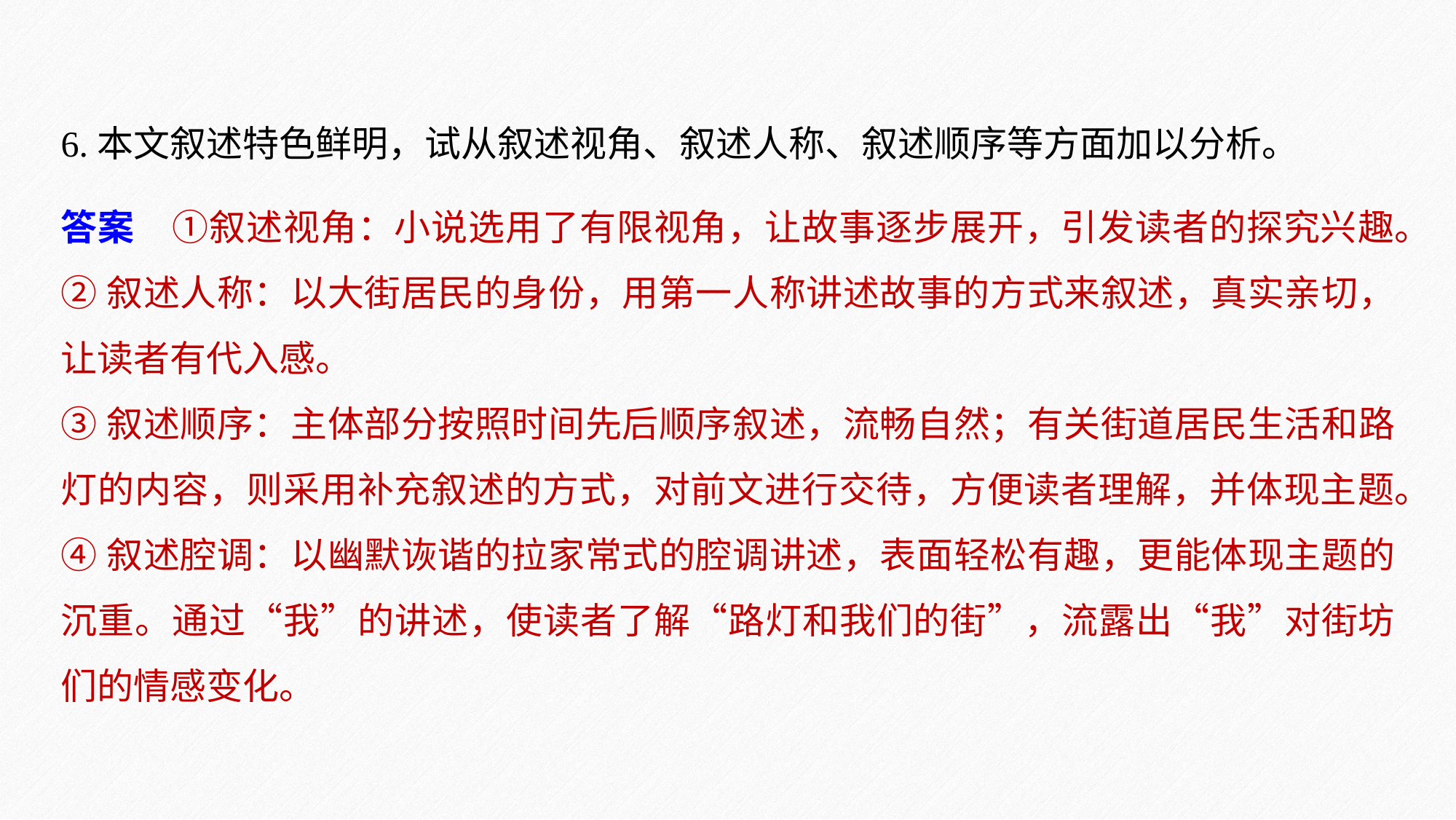

6.本文叙述特色鲜明，试从叙述视角、叙述人称、叙述顺序等方面加以分析。
答案　①叙述视角：小说选用了有限视角，让故事逐步展开，引发读者的探究兴趣。
②叙述人称：以大街居民的身份，用第一人称讲述故事的方式来叙述，真实亲切，让读者有代入感。
③叙述顺序：主体部分按照时间先后顺序叙述，流畅自然；有关街道居民生活和路灯的内容，则采用补充叙述的方式，对前文进行交待，方便读者理解，并体现主题。
④叙述腔调：以幽默诙谐的拉家常式的腔调讲述，表面轻松有趣，更能体现主题的沉重。通过“我”的讲述，使读者了解“路灯和我们的街”，流露出“我”对街坊们的情感变化。